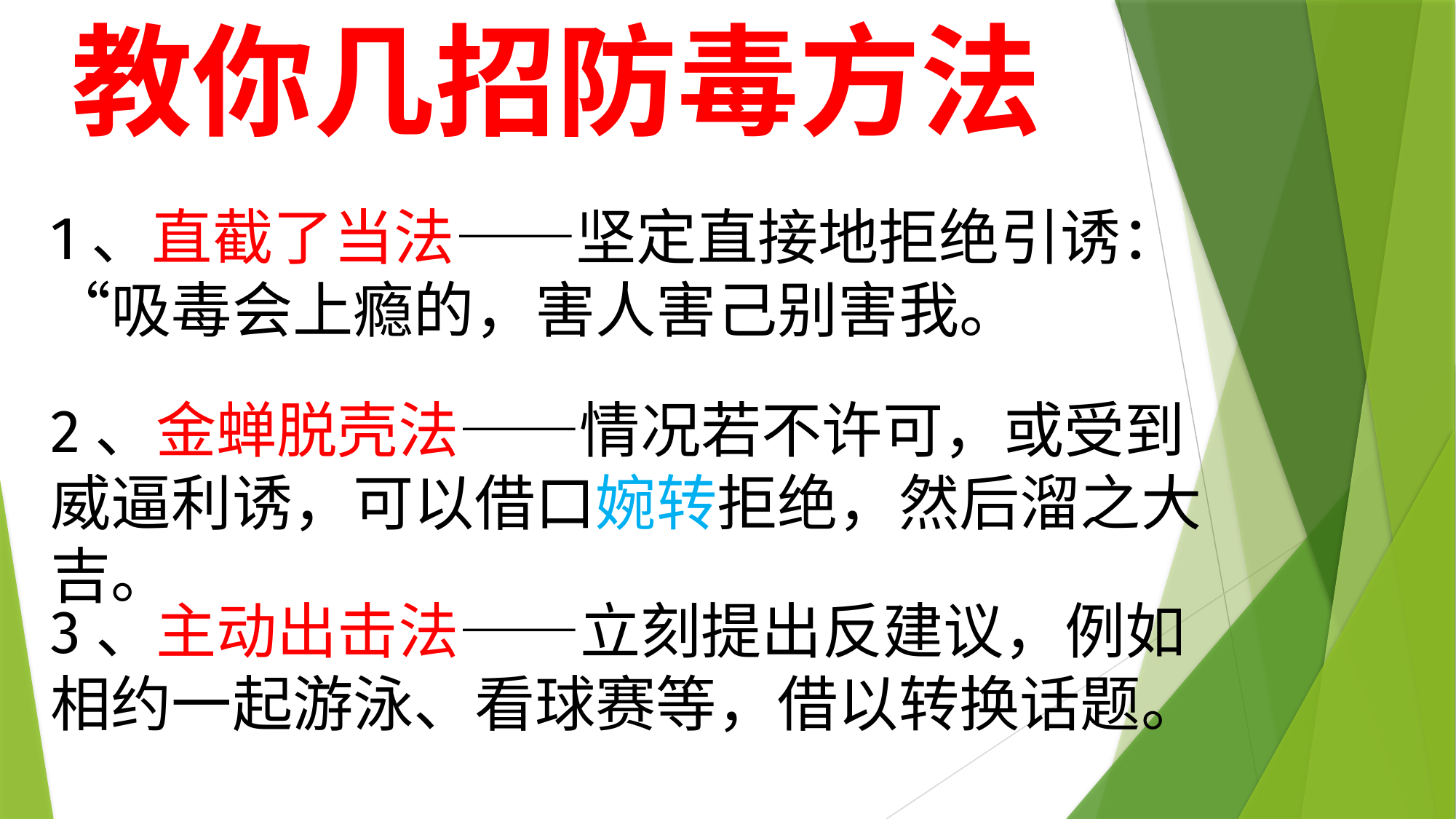

教你几招防毒方法
1、直截了当法——坚定直接地拒绝引诱：“吸毒会上瘾的，害人害己别害我。
2、金蝉脱壳法——情况若不许可，或受到威逼利诱，可以借口婉转拒绝，然后溜之大吉。
3、主动出击法——立刻提出反建议，例如相约一起游泳、看球赛等，借以转换话题。